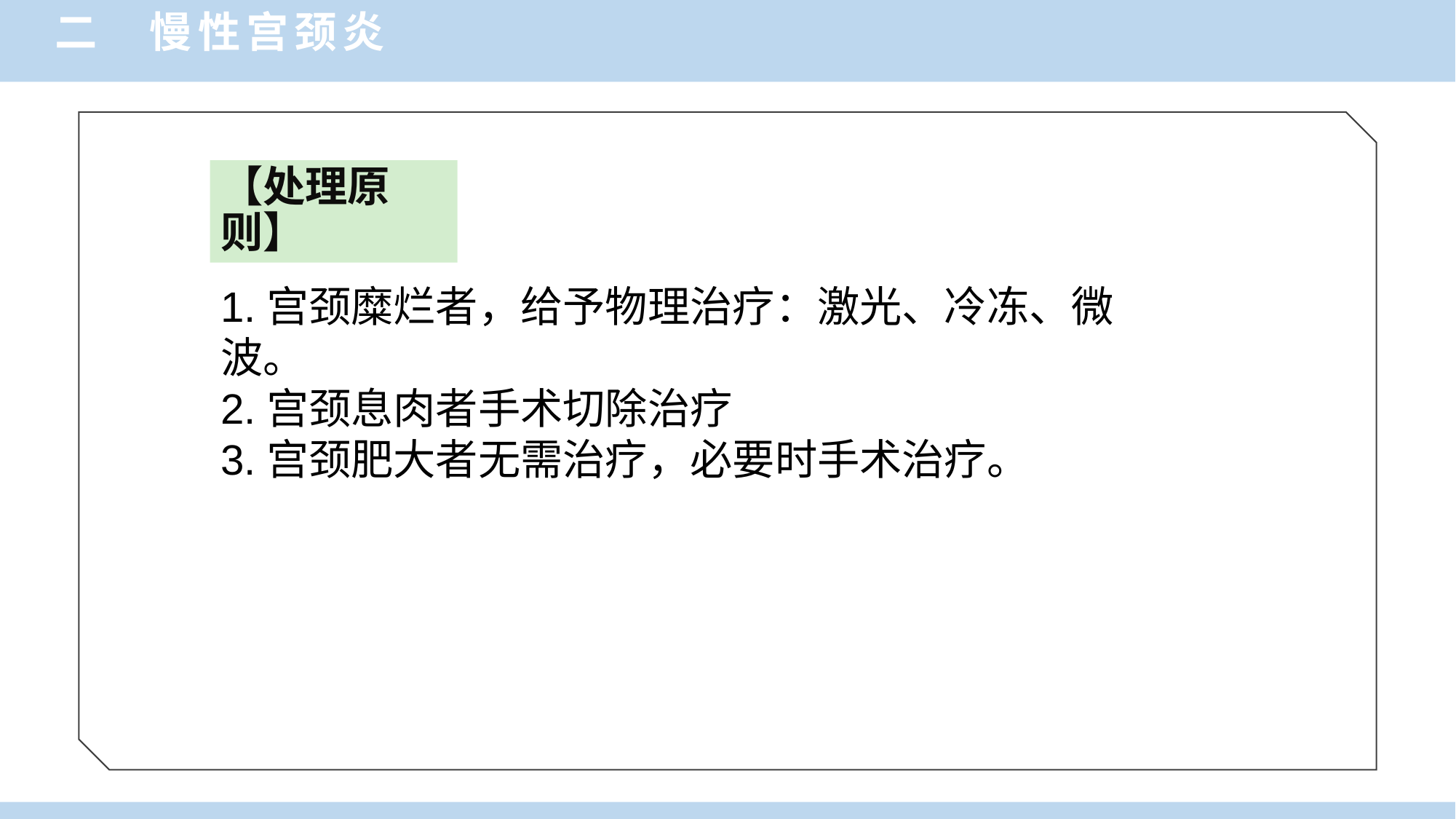

二   慢性宫颈炎

【处理原则】
1.宫颈糜烂者，给予物理治疗：激光、冷冻、微波。
2.宫颈息肉者手术切除治疗
3.宫颈肥大者无需治疗，必要时手术治疗。